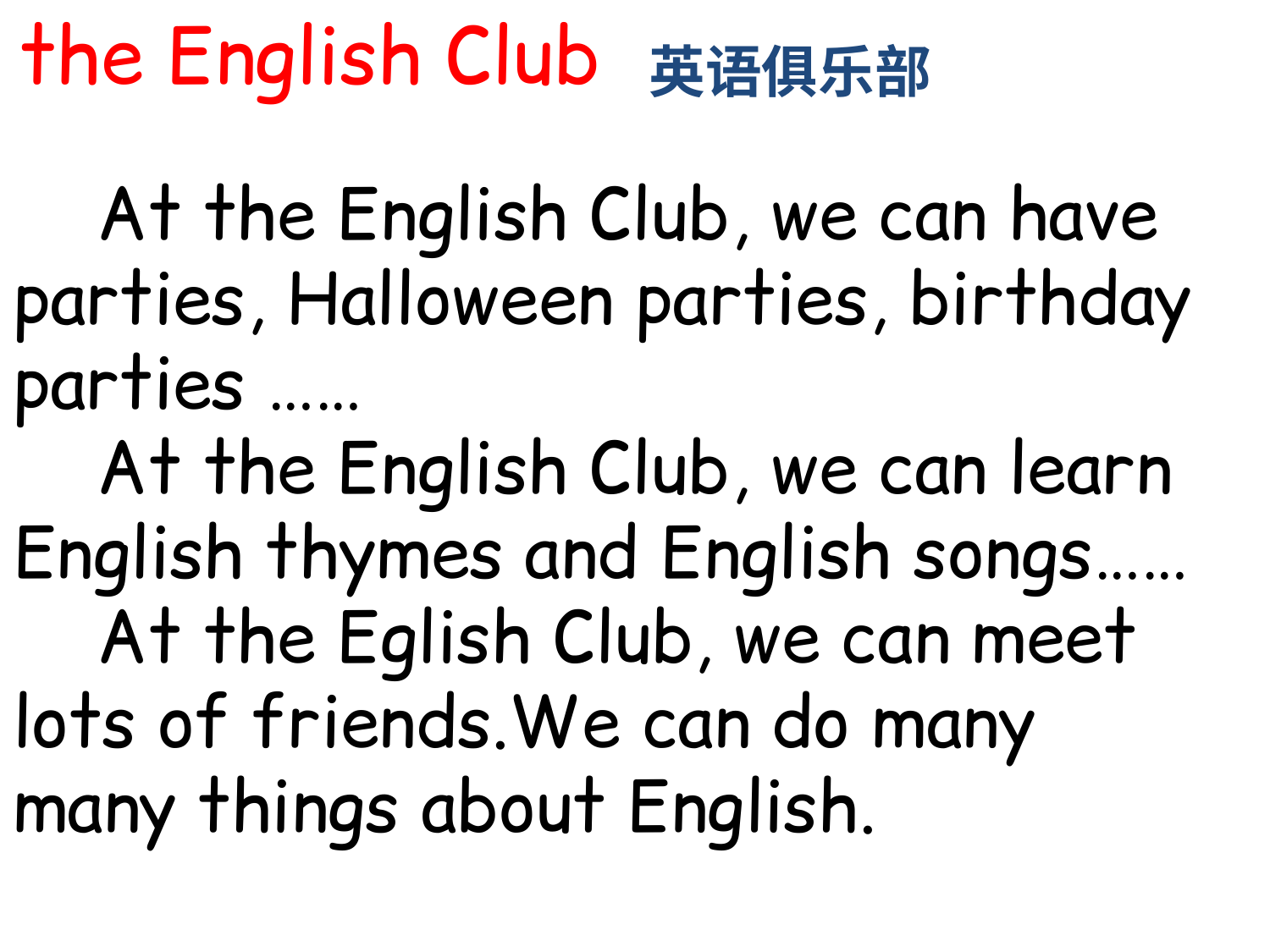

the English Club
英语俱乐部
    At the English Club, we can have parties, Halloween parties, birthday parties ……
    At the English Club, we can learn English thymes and English songs……
    At the Eglish Club, we can meet lots of friends.We can do many many things about English.